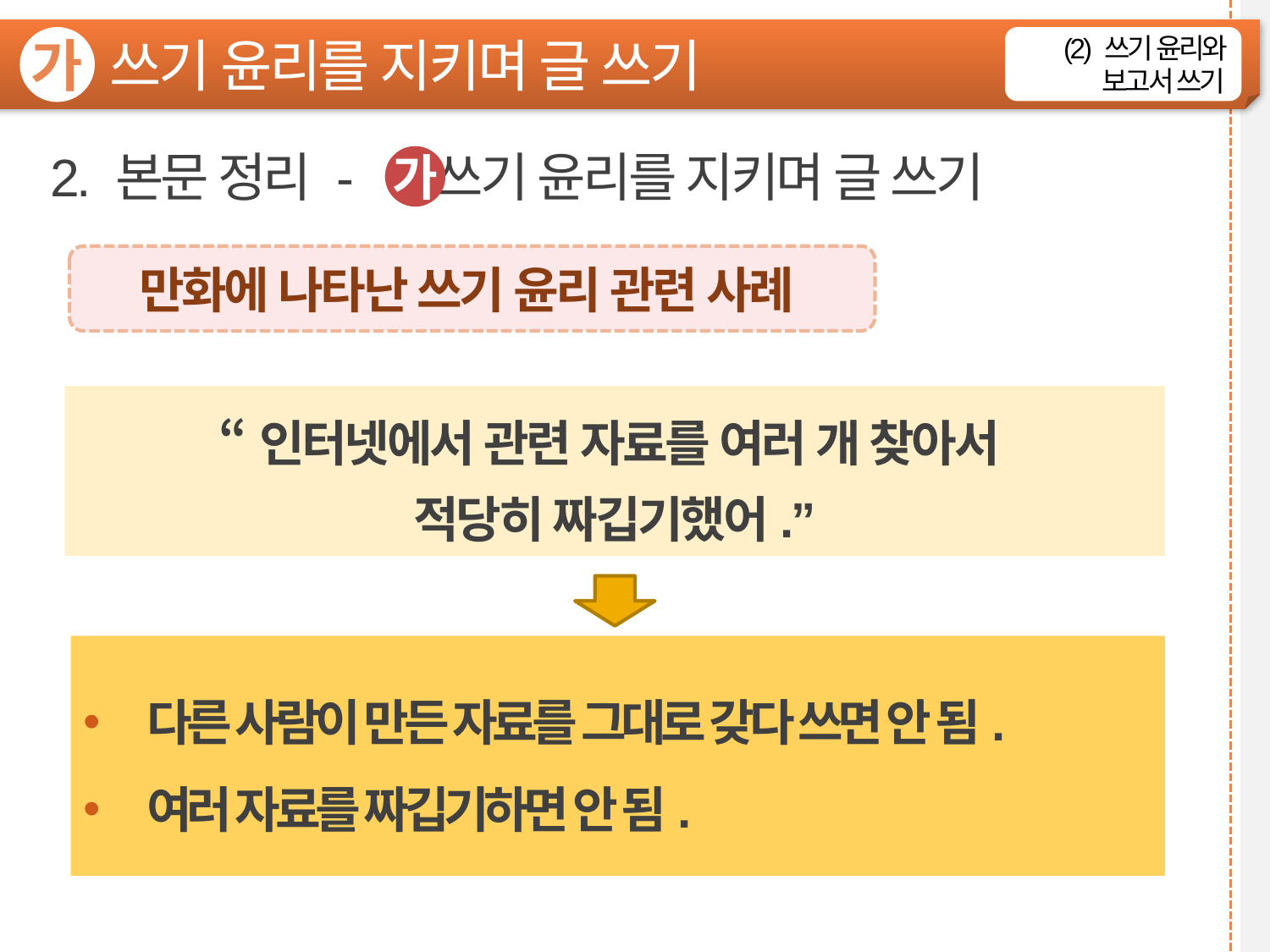

쓰기 윤리를 지키며 글 쓰기
가
(2) 쓰기 윤리와 보고서 쓰기
2. 본문 정리 -      쓰기 윤리를 지키며 글 쓰기
가
만화에 나타난 쓰기 윤리 관련 사례
“인터넷에서 관련 자료를 여러 개 찾아서
적당히 짜깁기했어.”

다른 사람이 만든 자료를 그대로 갖다 쓰면 안 됨.
여러 자료를 짜깁기하면 안 됨.